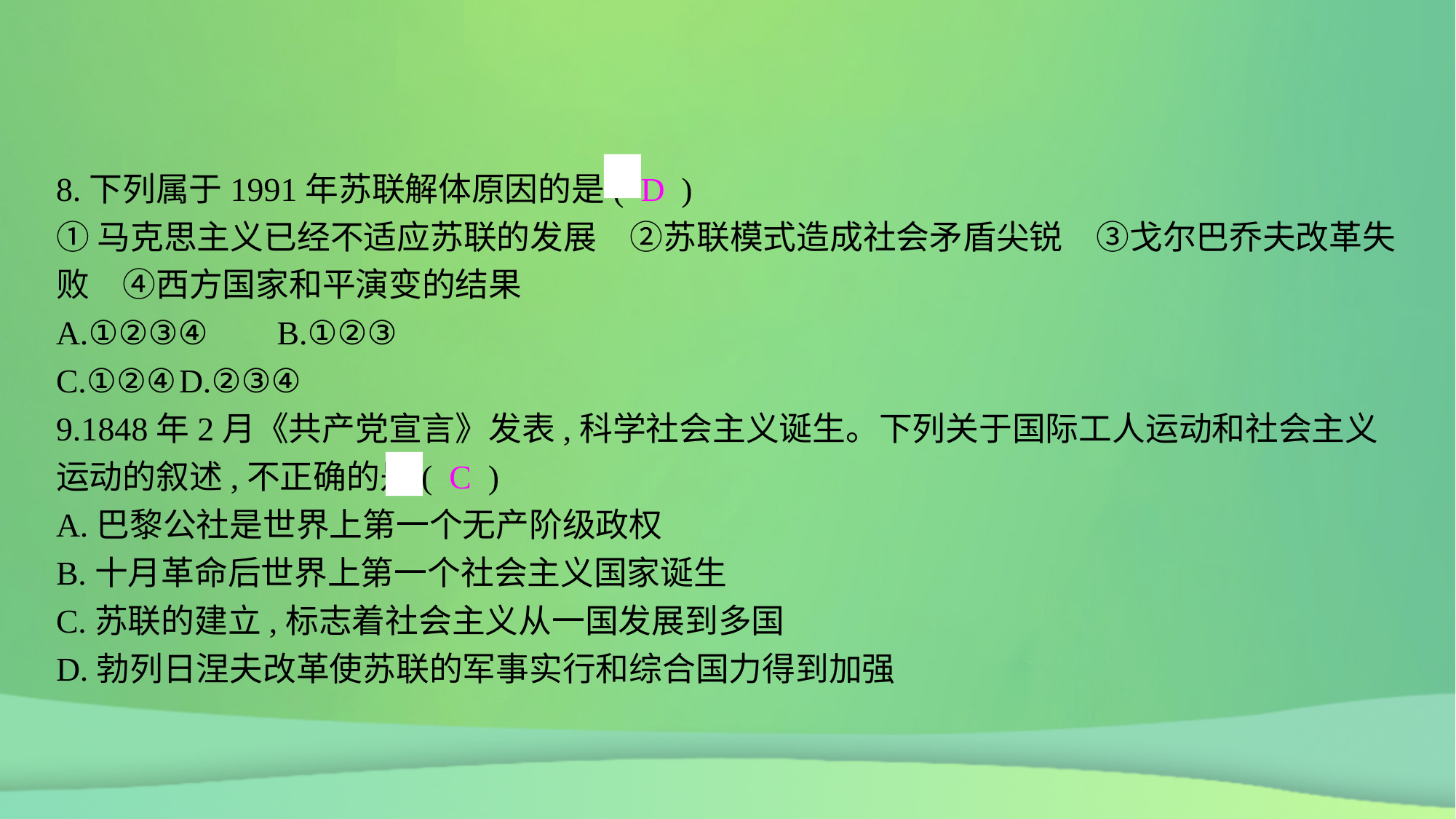

8.下列属于1991年苏联解体原因的是(  D  )
①马克思主义已经不适应苏联的发展　②苏联模式造成社会矛盾尖锐　③戈尔巴乔夫改革失败　④西方国家和平演变的结果
A.①②③④	B.①②③
C.①②④	D.②③④
9.1848年2月《共产党宣言》发表,科学社会主义诞生。下列关于国际工人运动和社会主义运动的叙述,不正确的是(  C  )
A.巴黎公社是世界上第一个无产阶级政权
B.十月革命后世界上第一个社会主义国家诞生
C.苏联的建立,标志着社会主义从一国发展到多国
D.勃列日涅夫改革使苏联的军事实行和综合国力得到加强